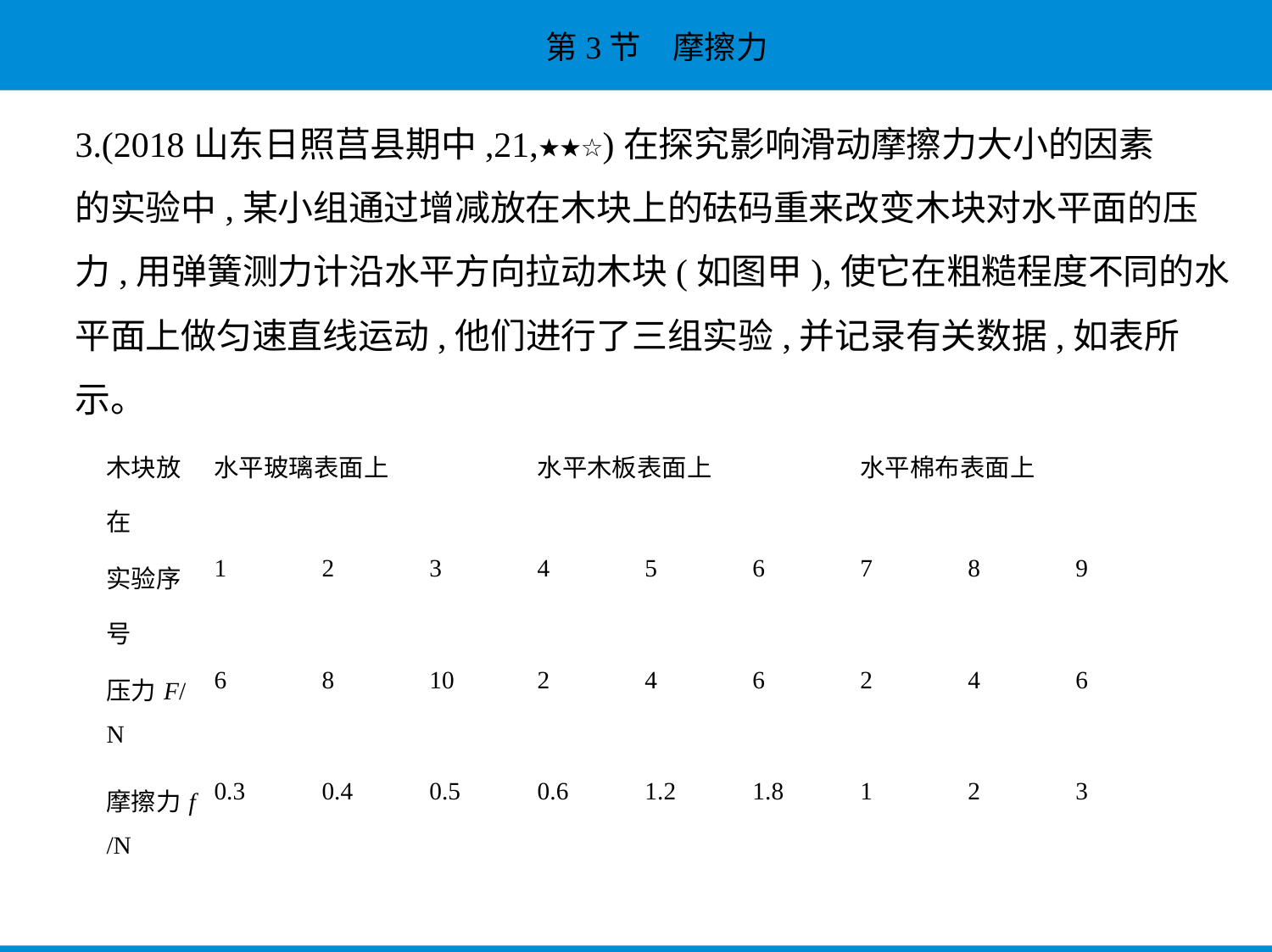

3.(2018山东日照莒县期中,21,★★☆)在探究影响滑动摩擦力大小的因素
的实验中,某小组通过增减放在木块上的砝码重来改变木块对水平面的压
力,用弹簧测力计沿水平方向拉动木块(如图甲),使它在粗糙程度不同的水
平面上做匀速直线运动,他们进行了三组实验,并记录有关数据,如表所
示。
| 木块放 在 | 水平玻璃表面上 |  |  | 水平木板表面上 |  |  | 水平棉布表面上 |  |  |
| --- | --- | --- | --- | --- | --- | --- | --- | --- | --- |
| 实验序 号 | 1 | 2 | 3 | 4 | 5 | 6 | 7 | 8 | 9 |
| 压力F/ N | 6 | 8 | 10 | 2 | 4 | 6 | 2 | 4 | 6 |
| 摩擦力f /N | 0.3 | 0.4 | 0.5 | 0.6 | 1.2 | 1.8 | 1 | 2 | 3 |